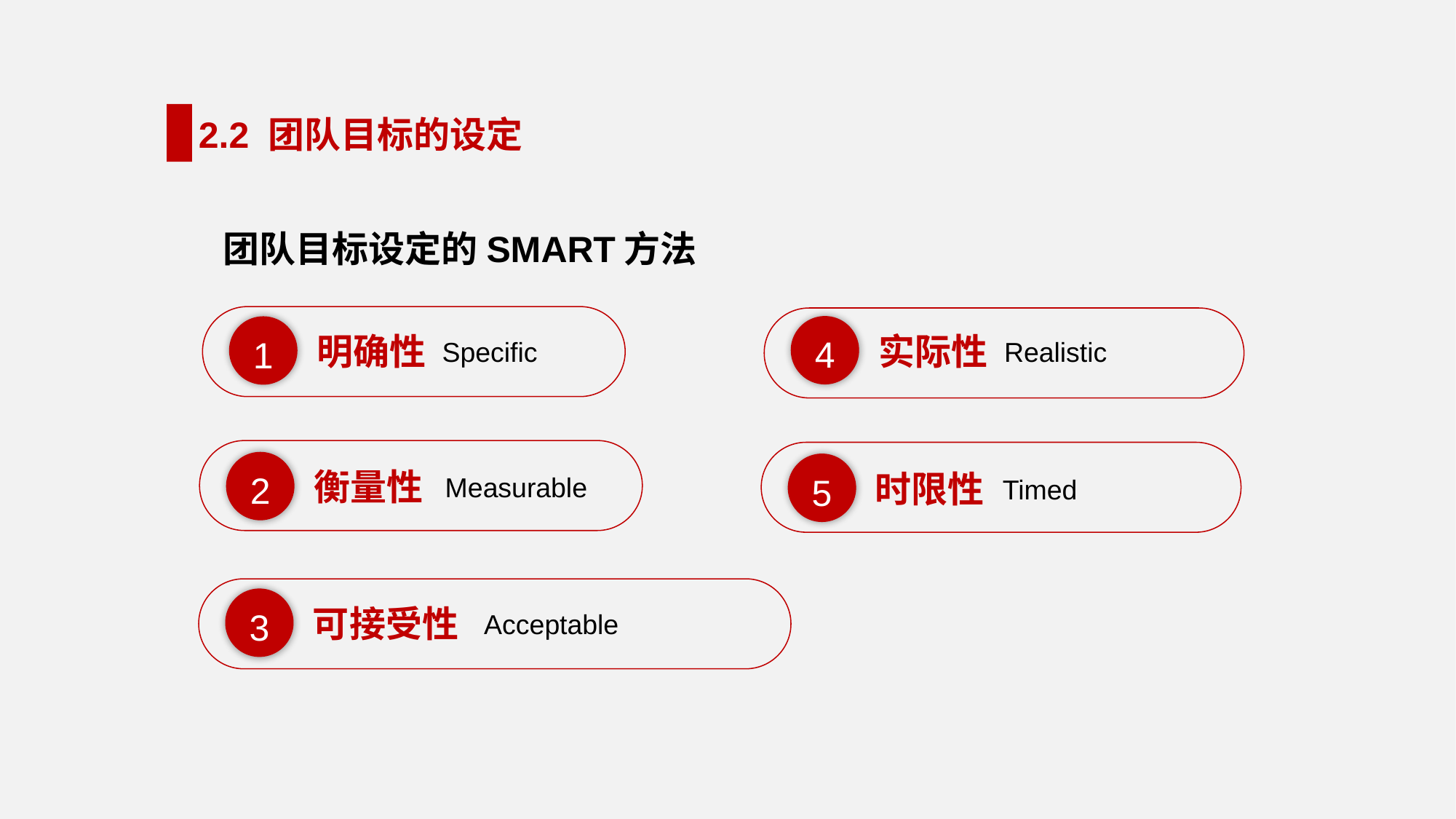

2.2 团队目标的设定
团队目标设定的SMART方法

1
明确性
 Specific

4
实际性
Realistic

2
衡量性
Measurable

5
时限性
 Timed

3
可接受性
Acceptable